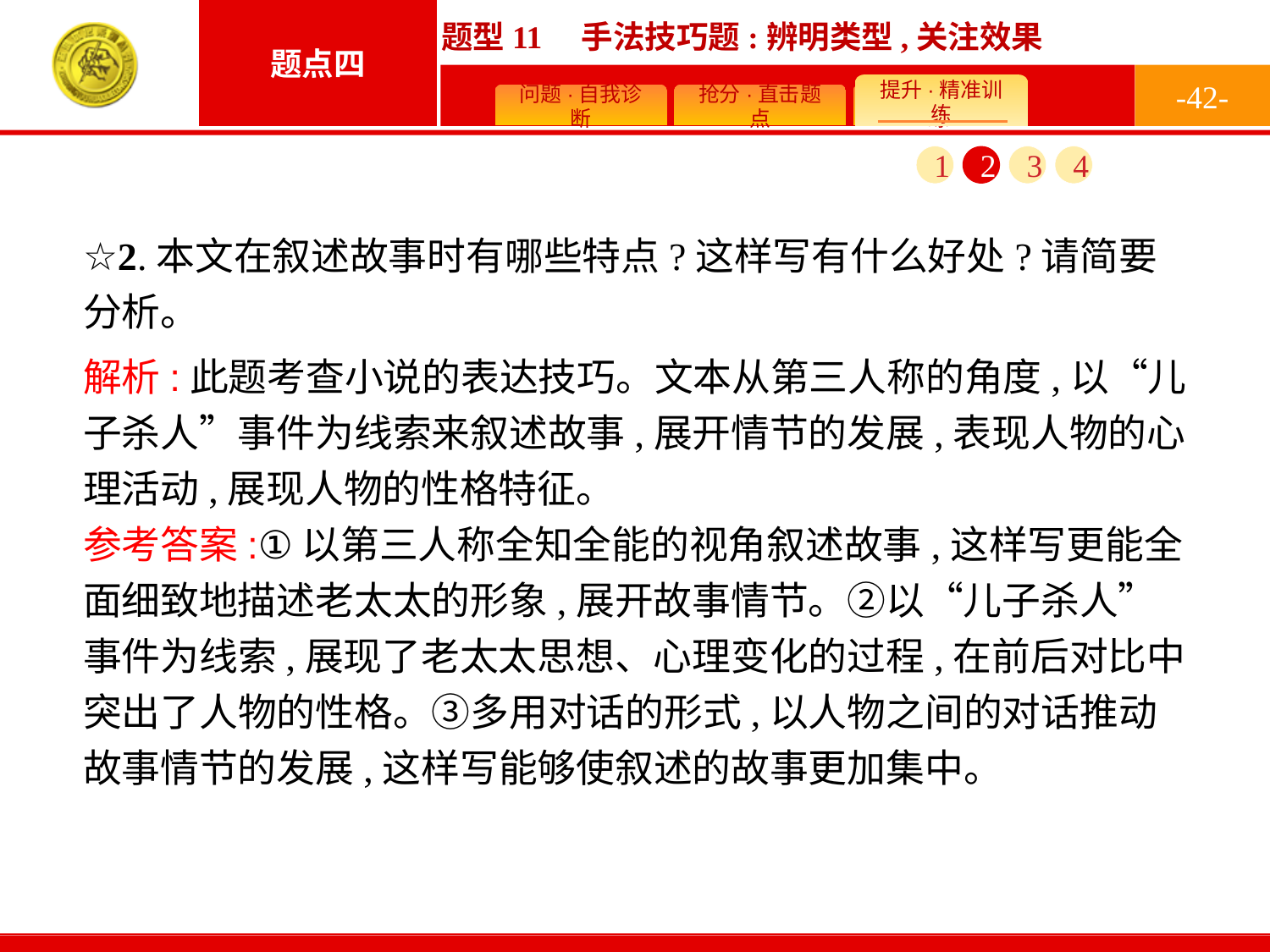

-42-
1
2
3
4
☆2.本文在叙述故事时有哪些特点?这样写有什么好处?请简要分析。
解析:此题考查小说的表达技巧。文本从第三人称的角度,以“儿子杀人”事件为线索来叙述故事,展开情节的发展,表现人物的心理活动,展现人物的性格特征。
参考答案:①以第三人称全知全能的视角叙述故事,这样写更能全面细致地描述老太太的形象,展开故事情节。②以“儿子杀人”事件为线索,展现了老太太思想、心理变化的过程,在前后对比中突出了人物的性格。③多用对话的形式,以人物之间的对话推动故事情节的发展,这样写能够使叙述的故事更加集中。